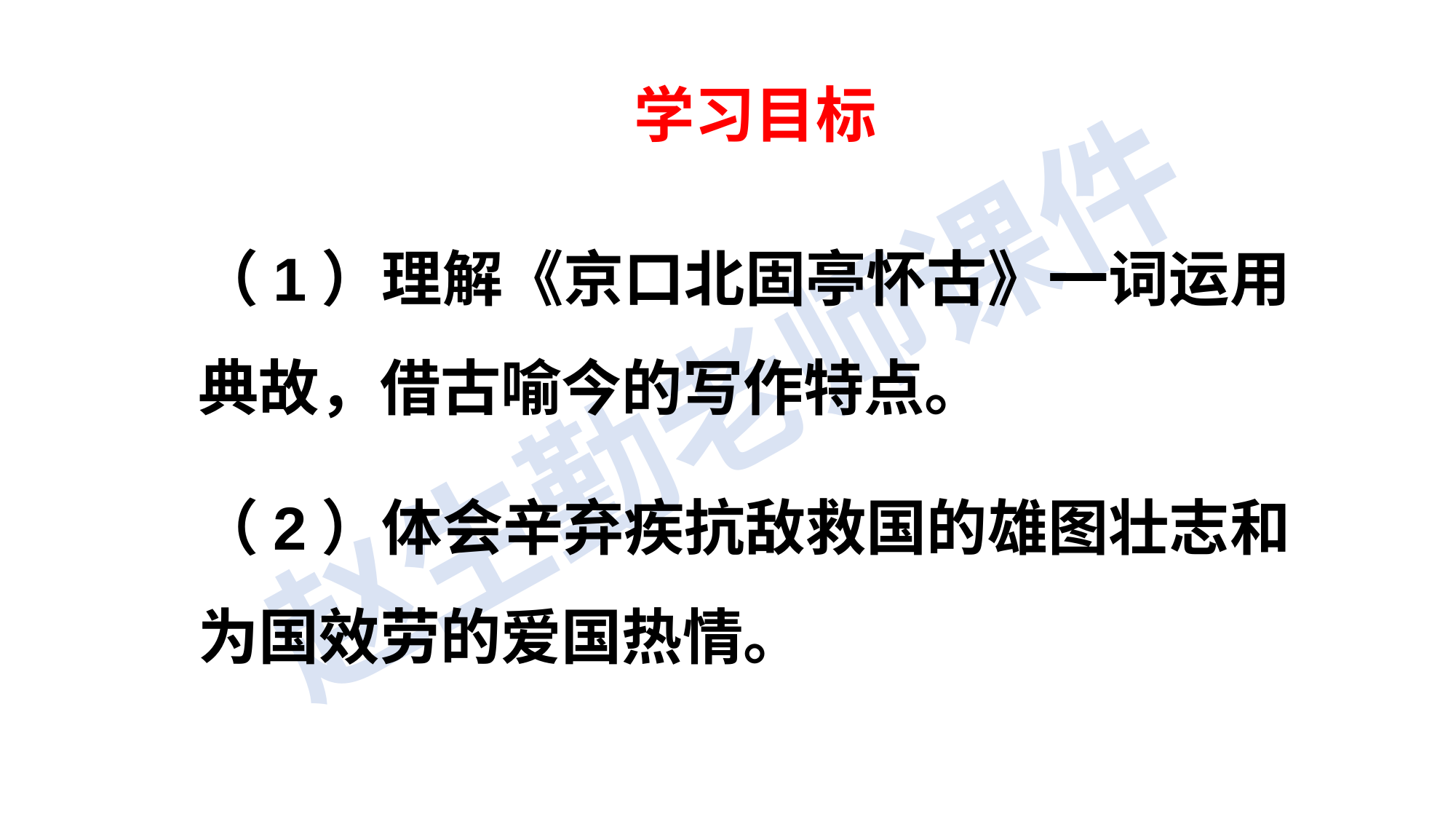

学习目标
（1）理解《京口北固亭怀古》一词运用典故，借古喻今的写作特点。
（2）体会辛弃疾抗敌救国的雄图壮志和为国效劳的爱国热情。